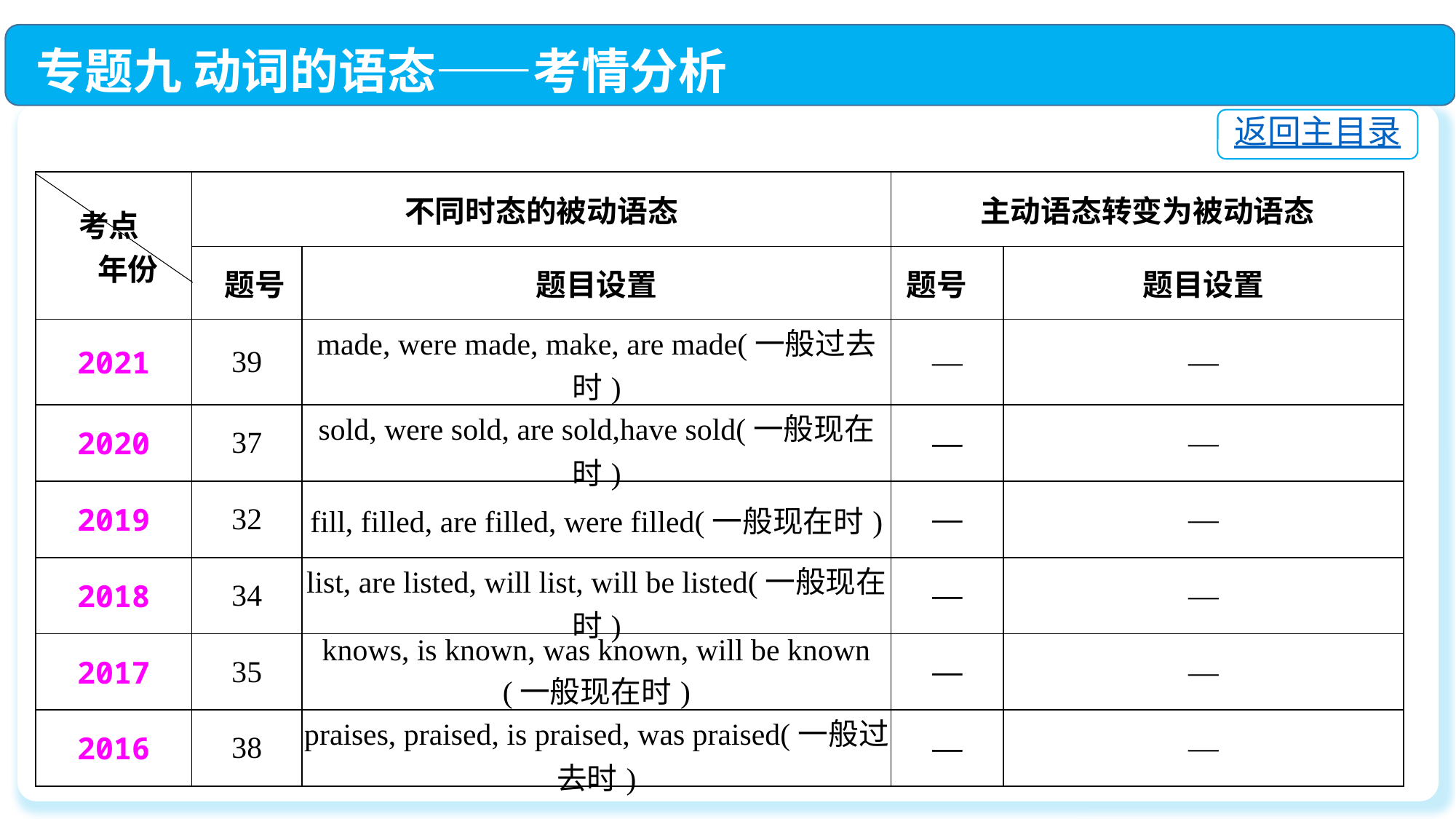

专题九 动词的语态——考情分析

返回主目录
| 考点 年份 | 不同时态的被动语态 |  | 主动语态转变为被动语态 |  |
| --- | --- | --- | --- | --- |
|  | 题号 | 题目设置 | 题号 | 题目设置 |
| 2021 | 39 | made, were made, make, are made(一般过去时) | — | — |
| 2020 | 37 | sold, were sold, are sold,have sold(一般现在时) | — | — |
| 2019 | 32 | fill, filled, are filled, were filled(一般现在时) | — | — |
| 2018 | 34 | list, are listed, will list, will be listed(一般现在时) | — | — |
| 2017 | 35 | knows, is known, was known, will be known (一般现在时) | — | — |
| 2016 | 38 | praises, praised, is praised, was praised(一般过去时) | — | — |